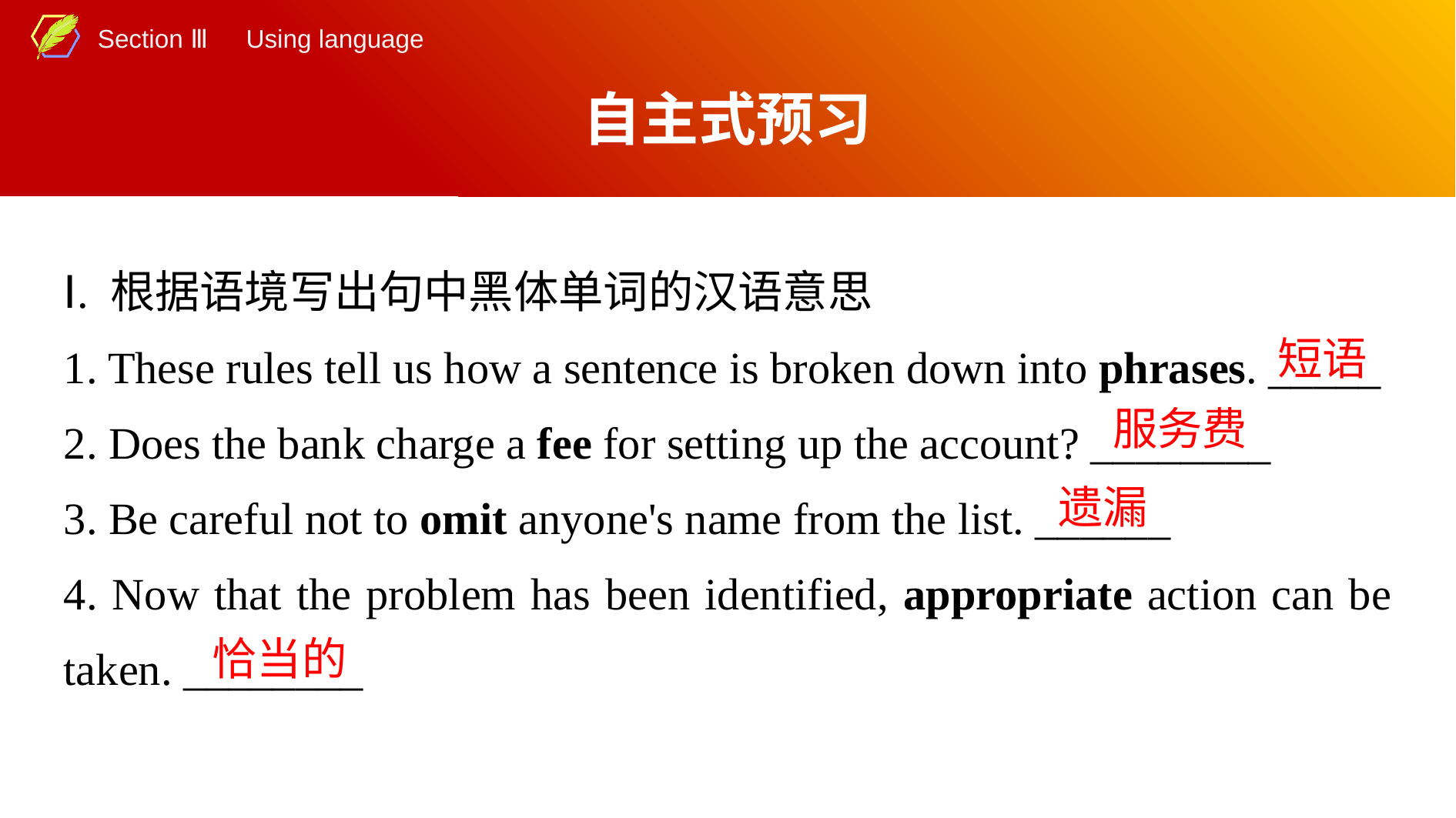

自主式预习
Ⅰ. 根据语境写出句中黑体单词的汉语意思
1. These rules tell us how a sentence is broken down into phrases. _____
2. Does the bank charge a fee for setting up the account? ________
3. Be careful not to omit anyone's name from the list. ______
4. Now that the problem has been identified, appropriate action can be taken. ________
短语
服务费
遗漏
恰当的